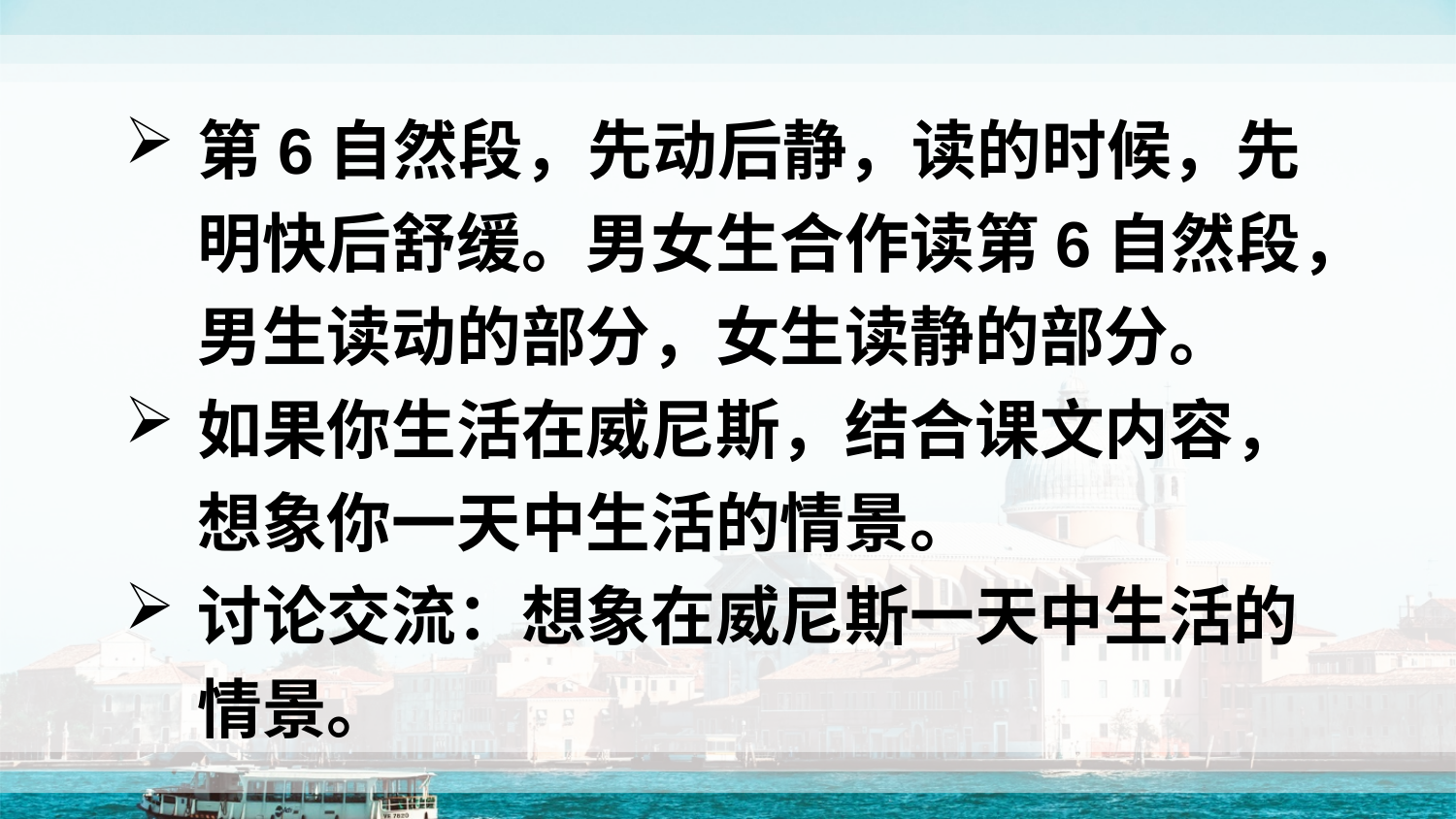

第6自然段，先动后静，读的时候，先明快后舒缓。男女生合作读第6自然段，男生读动的部分，女生读静的部分。
如果你生活在威尼斯，结合课文内容，想象你一天中生活的情景。
讨论交流：想象在威尼斯一天中生活的情景。